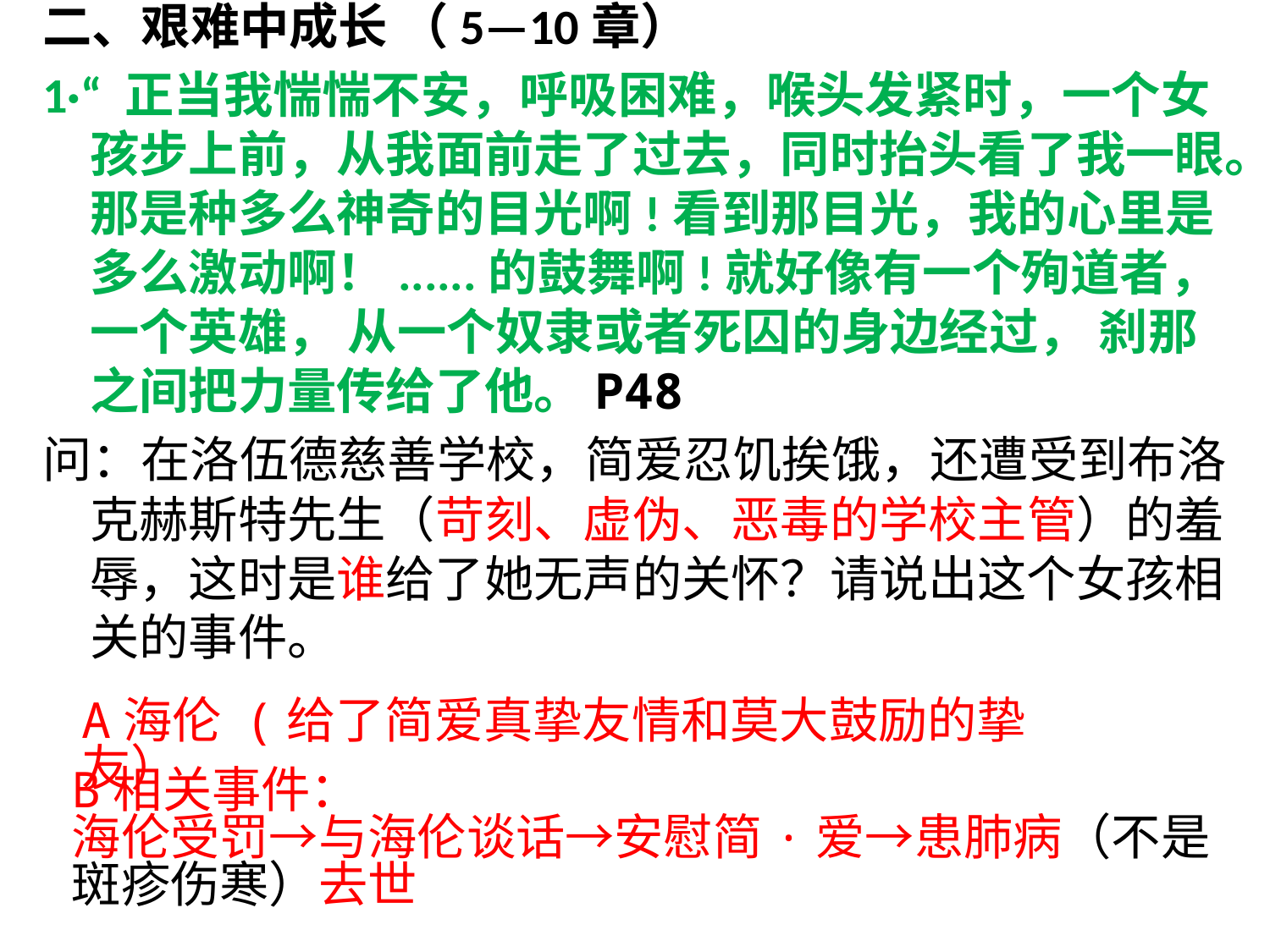

二、艰难中成长 （5—10章）
1·“ 正当我惴惴不安，呼吸困难，喉头发紧时，一个女孩步上前，从我面前走了过去，同时抬头看了我一眼。那是种多么神奇的目光啊!看到那目光，我的心里是多么激动啊！......的鼓舞啊!就好像有一个殉道者， 一个英雄， 从一个奴隶或者死囚的身边经过， 刹那之间把力量传给了他。P48
问：在洛伍德慈善学校，简爱忍饥挨饿，还遭受到布洛克赫斯特先生（苛刻、虚伪、恶毒的学校主管）的羞辱，这时是谁给了她无声的关怀？请说出这个女孩相关的事件。

A海伦 (给了简爱真挚友情和莫大鼓励的挚友）
B相关事件：
海伦受罚→与海伦谈话→安慰简·爱→患肺病（不是斑疹伤寒）去世